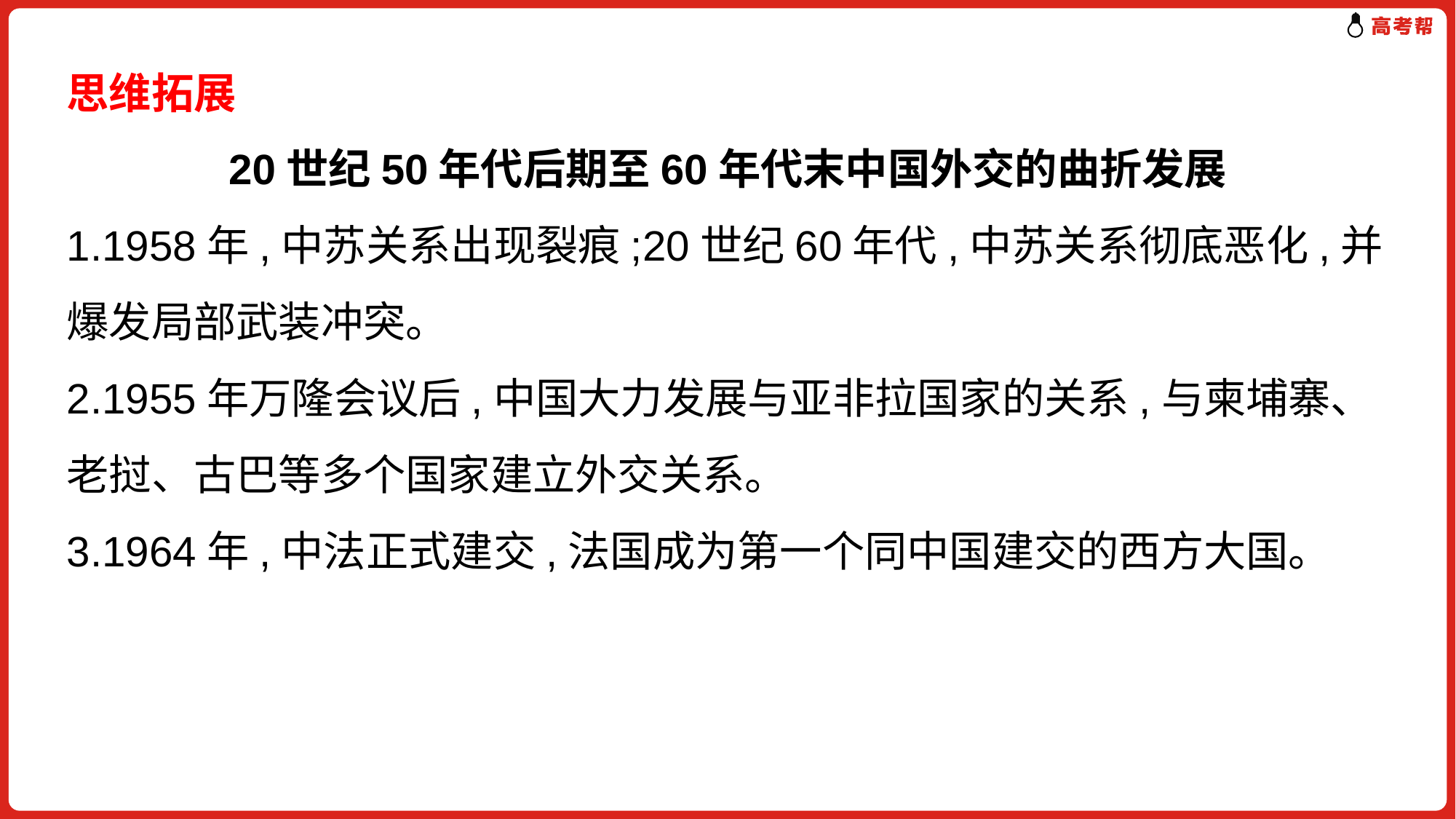

思维拓展
20世纪50年代后期至60年代末中国外交的曲折发展
1.1958年,中苏关系出现裂痕;20世纪60年代,中苏关系彻底恶化,并爆发局部武装冲突。
2.1955年万隆会议后,中国大力发展与亚非拉国家的关系,与柬埔寨、老挝、古巴等多个国家建立外交关系。
3.1964年,中法正式建交,法国成为第一个同中国建交的西方大国。